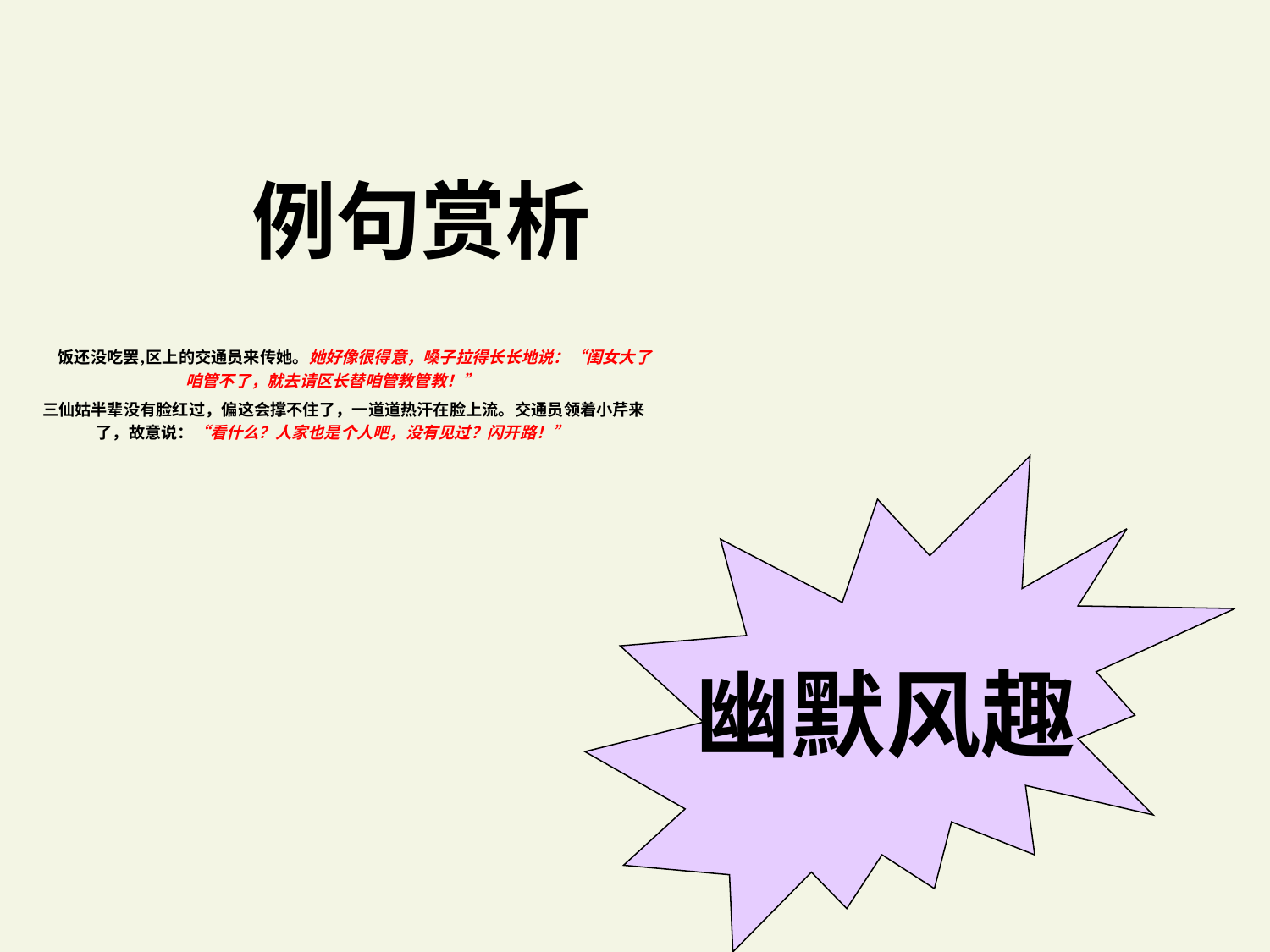

例句赏析
   　　饭还没吃罢,区上的交通员来传她。她好像很得意，嗓子拉得长长地说：“闺女大了咱管不了，就去请区长替咱管教管教！”
      三仙姑半辈没有脸红过，偏这会撑不住了，一道道热汗在脸上流。交通员领着小芹来了，故意说：“看什么？人家也是个人吧，没有见过？闪开路！”
幽默风趣